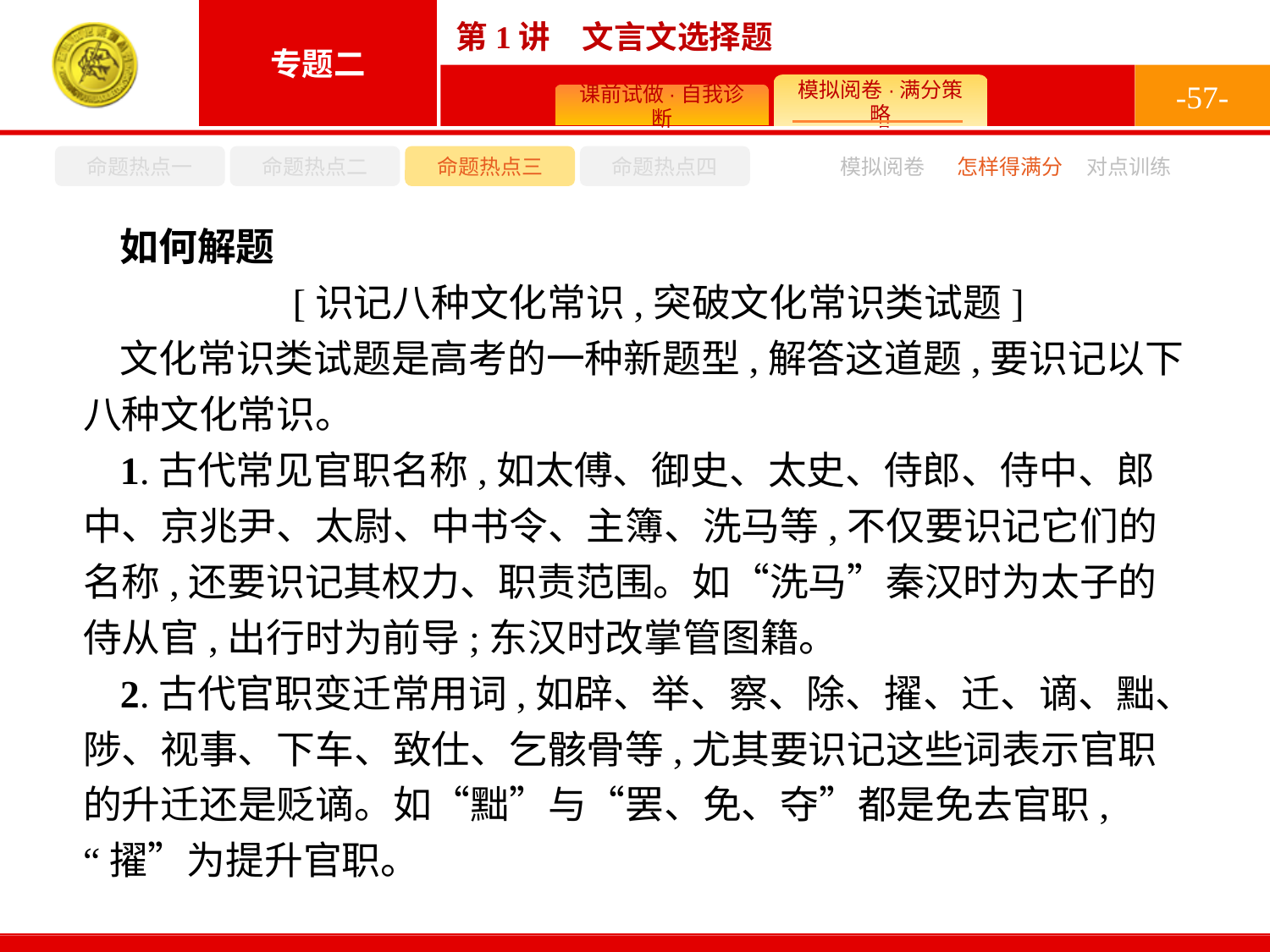

-57-
命题热点一
命题热点二
命题热点三
命题热点四
模拟阅卷
怎样得满分
对点训练
如何解题
 [识记八种文化常识,突破文化常识类试题]
文化常识类试题是高考的一种新题型,解答这道题,要识记以下八种文化常识。
1.古代常见官职名称,如太傅、御史、太史、侍郎、侍中、郎中、京兆尹、太尉、中书令、主簿、洗马等,不仅要识记它们的名称,还要识记其权力、职责范围。如“洗马”秦汉时为太子的侍从官,出行时为前导;东汉时改掌管图籍。
2.古代官职变迁常用词,如辟、举、察、除、擢、迁、谪、黜、陟、视事、下车、致仕、乞骸骨等,尤其要识记这些词表示官职的升迁还是贬谪。如“黜”与“罢、免、夺”都是免去官职,“擢”为提升官职。